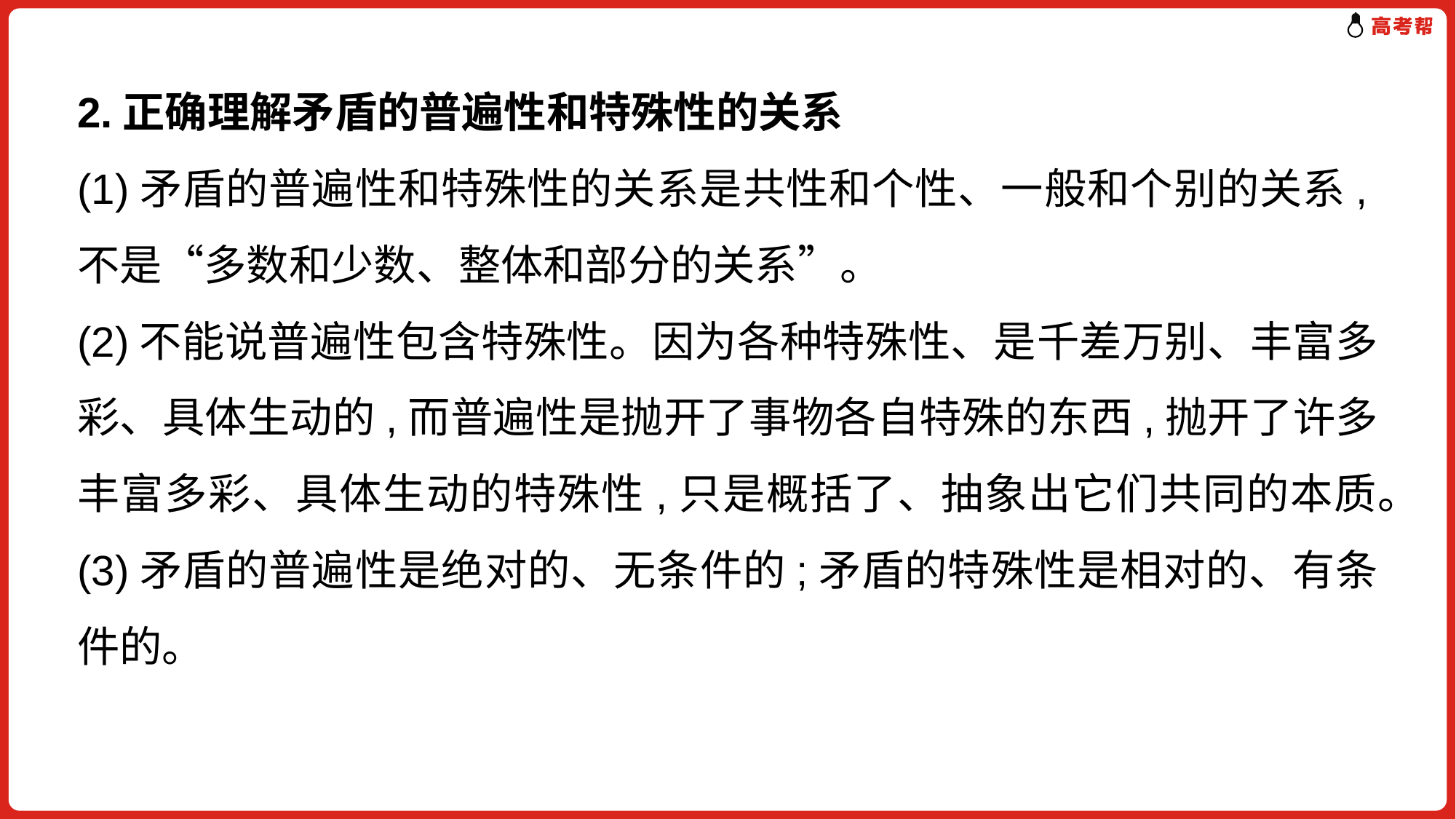

2.正确理解矛盾的普遍性和特殊性的关系
(1)矛盾的普遍性和特殊性的关系是共性和个性、一般和个别的关系,不是“多数和少数、整体和部分的关系”。
(2)不能说普遍性包含特殊性。因为各种特殊性、是千差万别、丰富多彩、具体生动的,而普遍性是抛开了事物各自特殊的东西,抛开了许多丰富多彩、具体生动的特殊性,只是概括了、抽象出它们共同的本质。
(3)矛盾的普遍性是绝对的、无条件的;矛盾的特殊性是相对的、有条件的。